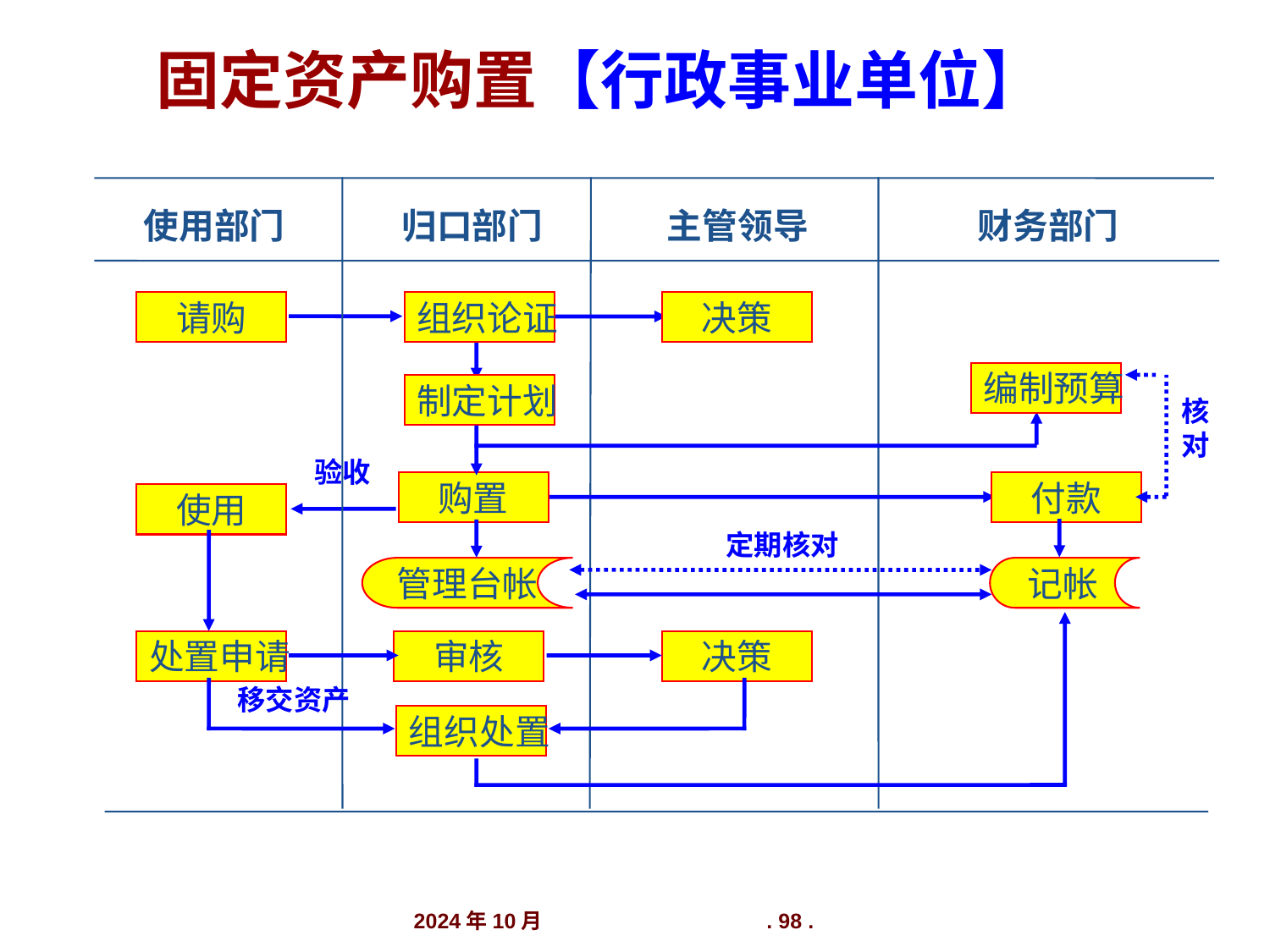

固定资产购置【行政事业单位】

使用部门
归口部门
主管领导
财务部门

请购
组织论证
决策

编制预算
制定计划

核对

验收
付款
购置

使用

定期核对

管理台帐
记帐

处置申请
审核
决策

移交资产

组织处置

2024年10月                                             . 98 .